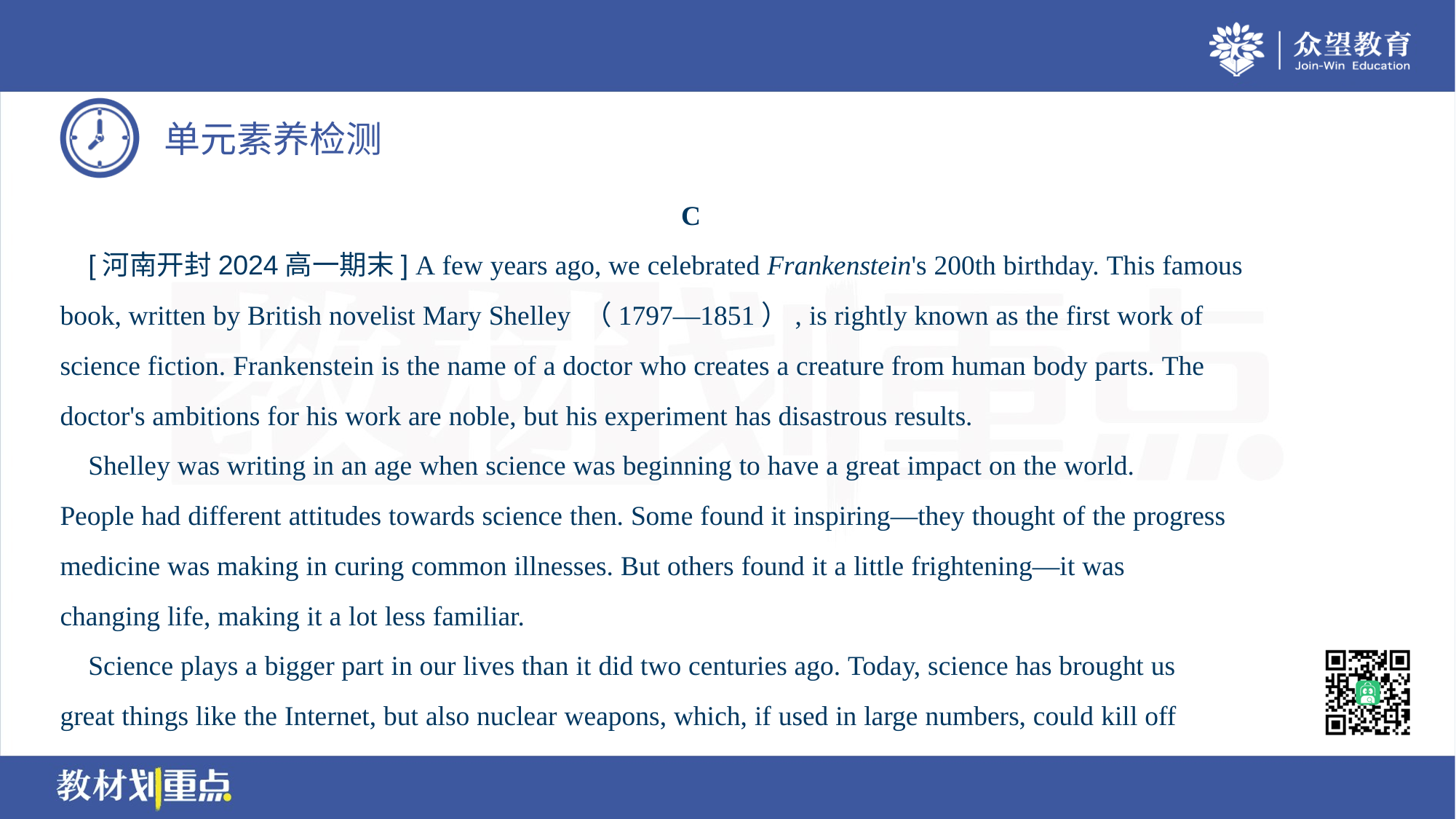

C
    [河南开封2024高一期末] A few years ago, we celebrated Frankenstein's 200th birthday. This famous
book, written by British novelist Mary Shelley （1797—1851）, is rightly known as the first work of
science fiction. Frankenstein is the name of a doctor who creates a creature from human body parts. The
doctor's ambitions for his work are noble, but his experiment has disastrous results.
    Shelley was writing in an age when science was beginning to have a great impact on the world.
People had different attitudes towards science then. Some found it inspiring—they thought of the progress
medicine was making in curing common illnesses. But others found it a little frightening—it was
changing life, making it a lot less familiar.
    Science plays a bigger part in our lives than it did two centuries ago. Today, science has brought us
great things like the Internet, but also nuclear weapons, which, if used in large numbers, could kill off